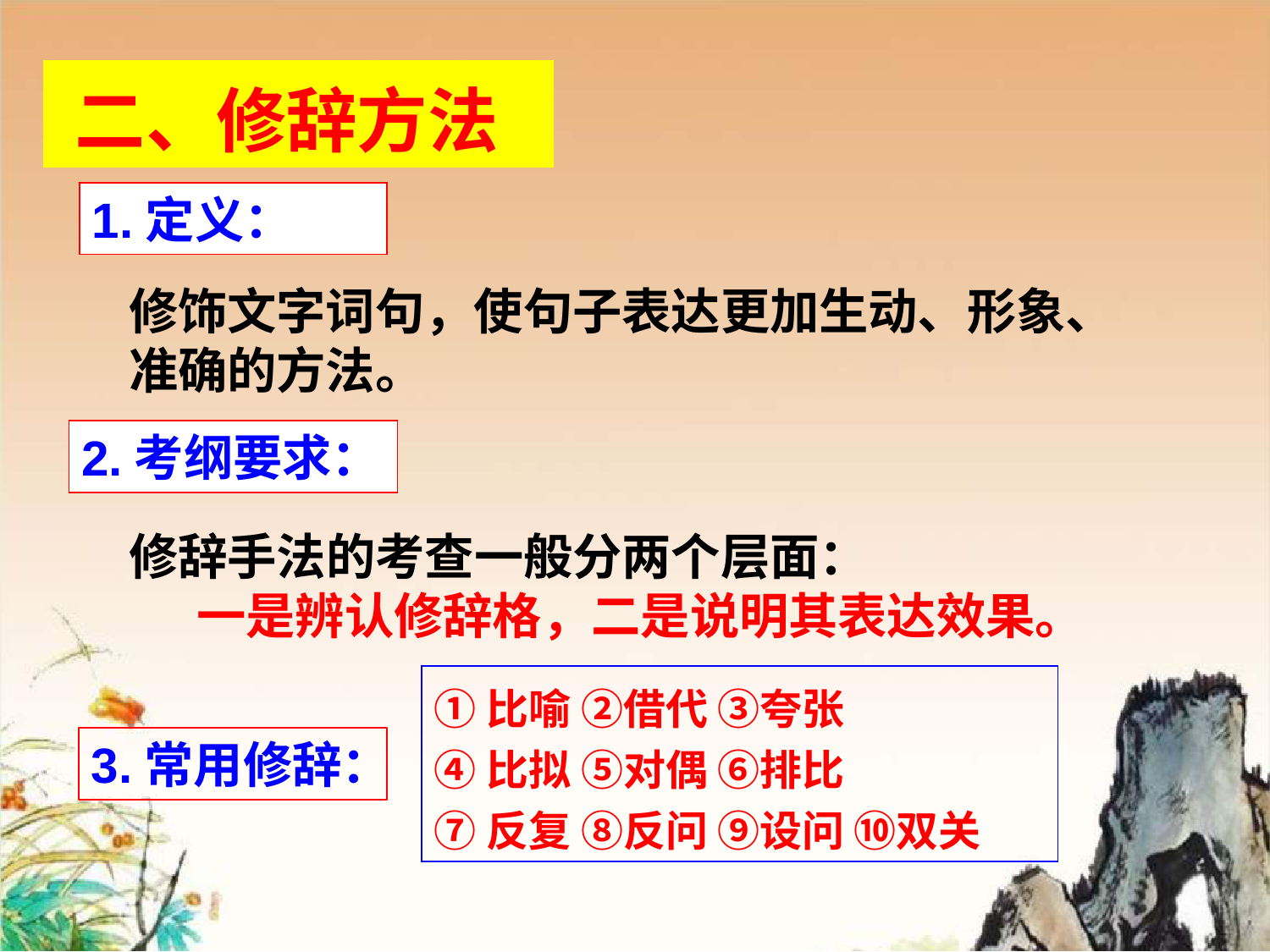

二、修辞方法
1.定义：
修饰文字词句，使句子表达更加生动、形象、准确的方法。
2.考纲要求：
修辞手法的考查一般分两个层面：
     一是辨认修辞格，二是说明其表达效果。
①比喻 ②借代 ③夸张
④比拟 ⑤对偶 ⑥排比
⑦反复 ⑧反问 ⑨设问 ⑩双关
3.常用修辞：